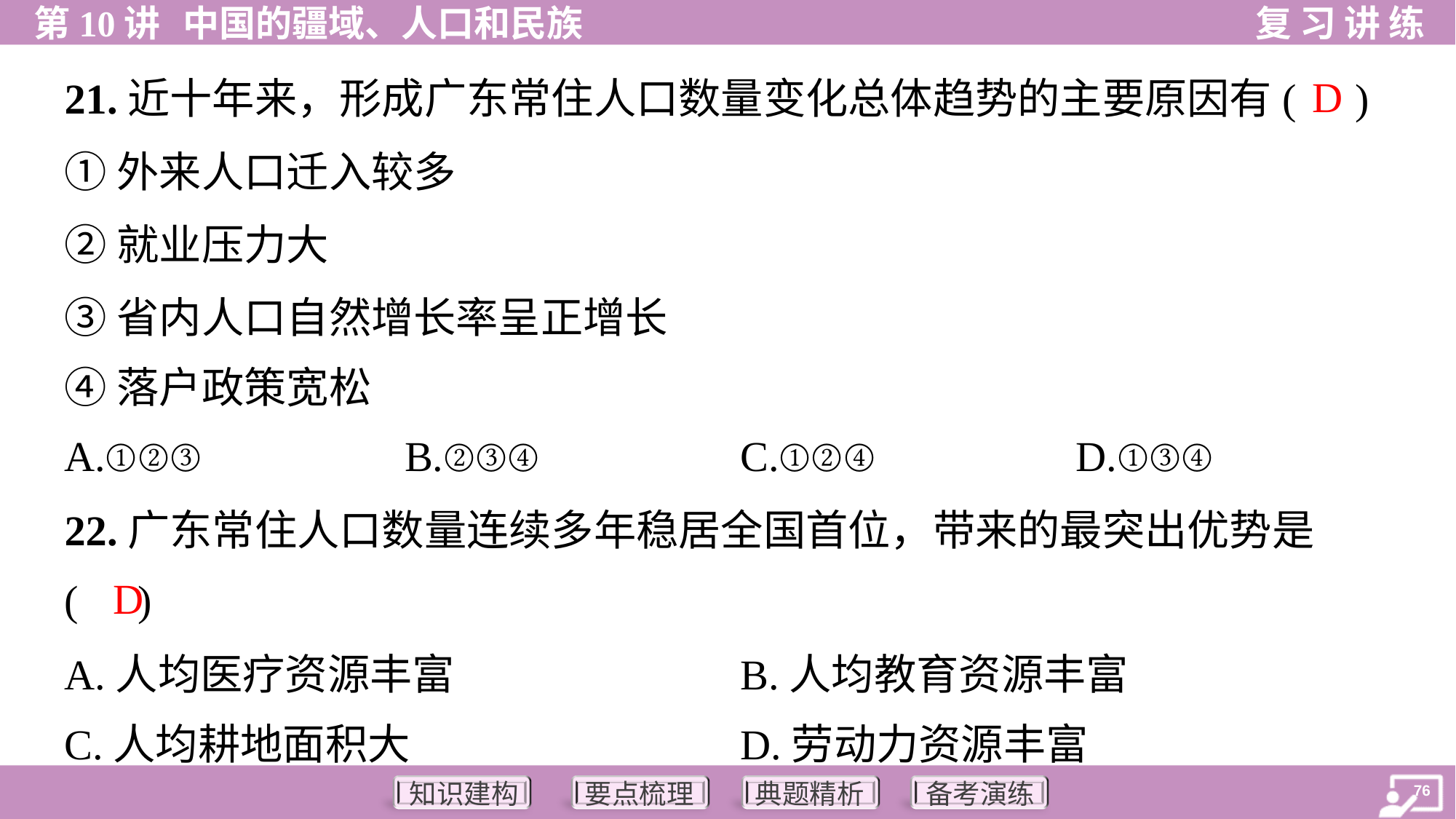

D
21.近十年来，形成广东常住人口数量变化总体趋势的主要原因有(     )
①外来人口迁入较多
②就业压力大
③省内人口自然增长率呈正增长
④落户政策宽松
A.①②③	B.②③④	C.①②④	D.①③④
22.广东常住人口数量连续多年稳居全国首位，带来的最突出优势是
(     )
D
A.人均医疗资源丰富	B.人均教育资源丰富
C.人均耕地面积大	D.劳动力资源丰富